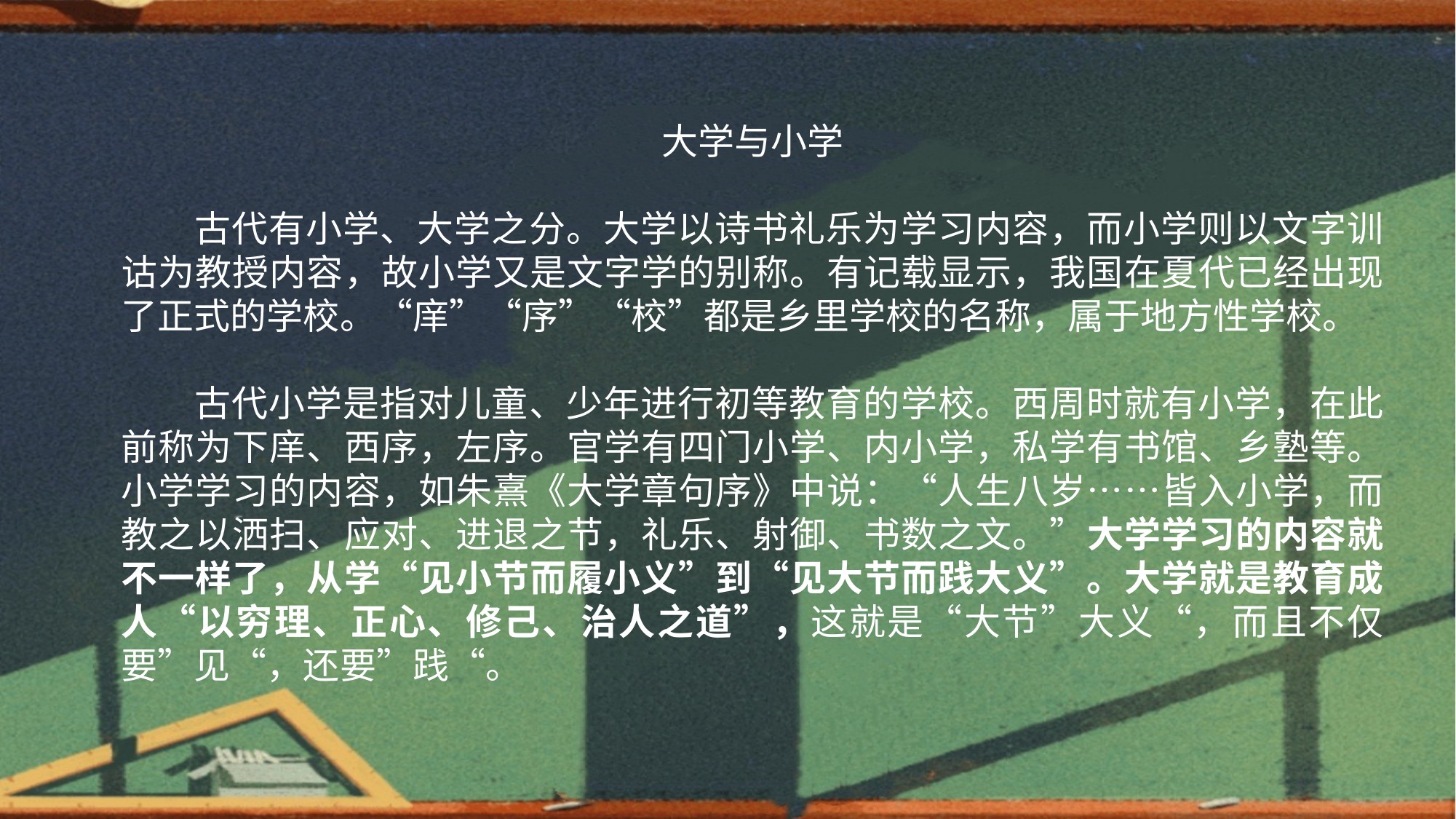

大学与小学

       古代有小学、大学之分。大学以诗书礼乐为学习内容，而小学则以文字训诂为教授内容，故小学又是文字学的别称。有记载显示，我国在夏代已经出现了正式的学校。“庠”“序”“校”都是乡里学校的名称，属于地方性学校。

       古代小学是指对儿童、少年进行初等教育的学校。西周时就有小学，在此前称为下庠、西序，左序。官学有四门小学、内小学，私学有书馆、乡塾等。小学学习的内容，如朱熹《大学章句序》中说：“人生八岁……皆入小学，而教之以洒扫、应对、进退之节，礼乐、射御、书数之文。”大学学习的内容就不一样了，从学“见小节而履小义”到“见大节而践大义”。大学就是教育成人“以穷理、正心、修己、治人之道”，这就是“大节”大义“，而且不仅要”见“，还要”践“。